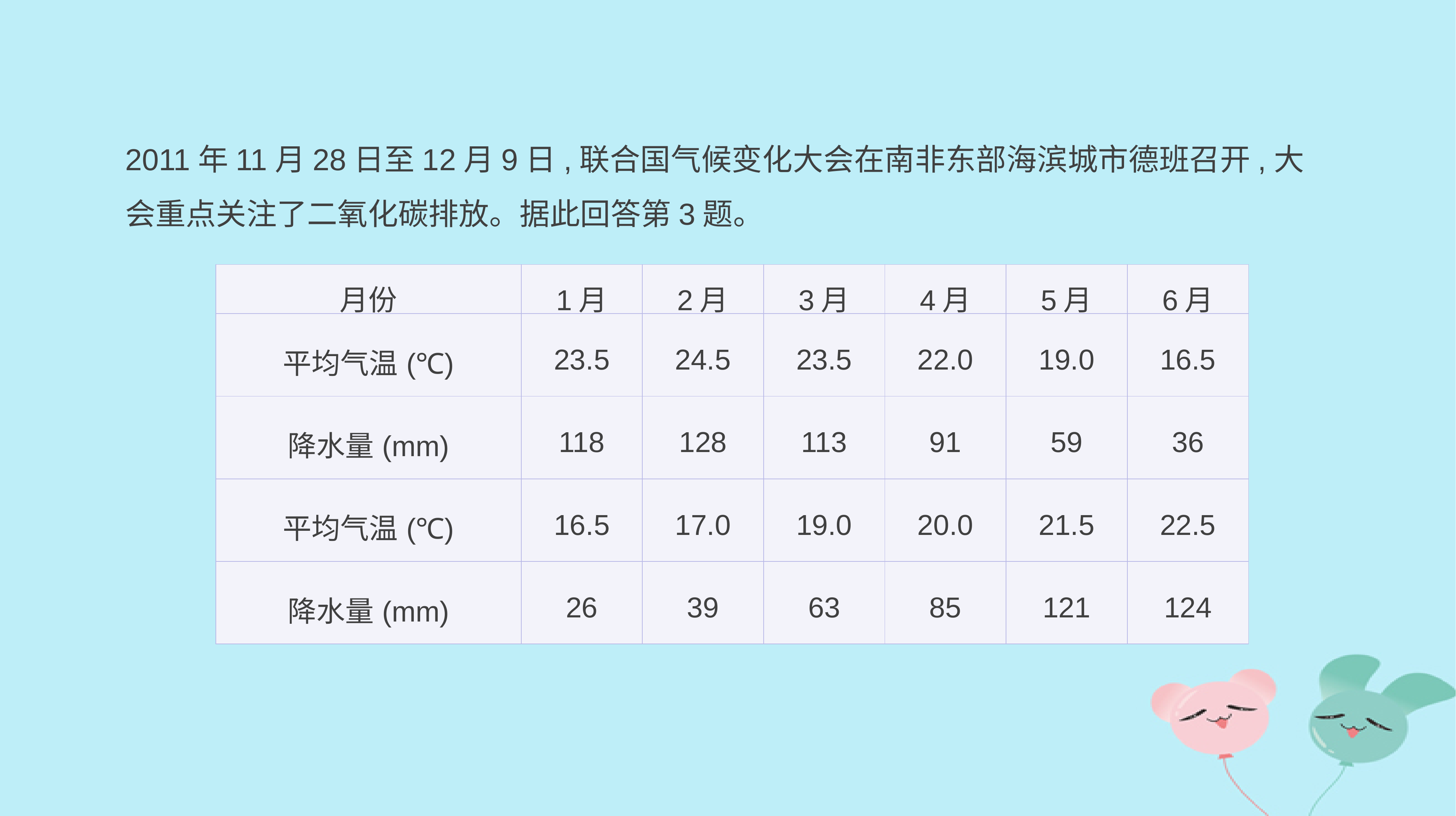

2011年11月28日至12月9日,联合国气候变化大会在南非东部海滨城市德班召开,大会重点关注了二氧化碳排放。据此回答第3题。
| 月份 | 1月 | 2月 | 3月 | 4月 | 5月 | 6月 |
| --- | --- | --- | --- | --- | --- | --- |
| 平均气温(℃) | 23.5 | 24.5 | 23.5 | 22.0 | 19.0 | 16.5 |
| 降水量(mm) | 118 | 128 | 113 | 91 | 59 | 36 |
| 平均气温(℃) | 16.5 | 17.0 | 19.0 | 20.0 | 21.5 | 22.5 |
| 降水量(mm) | 26 | 39 | 63 | 85 | 121 | 124 |